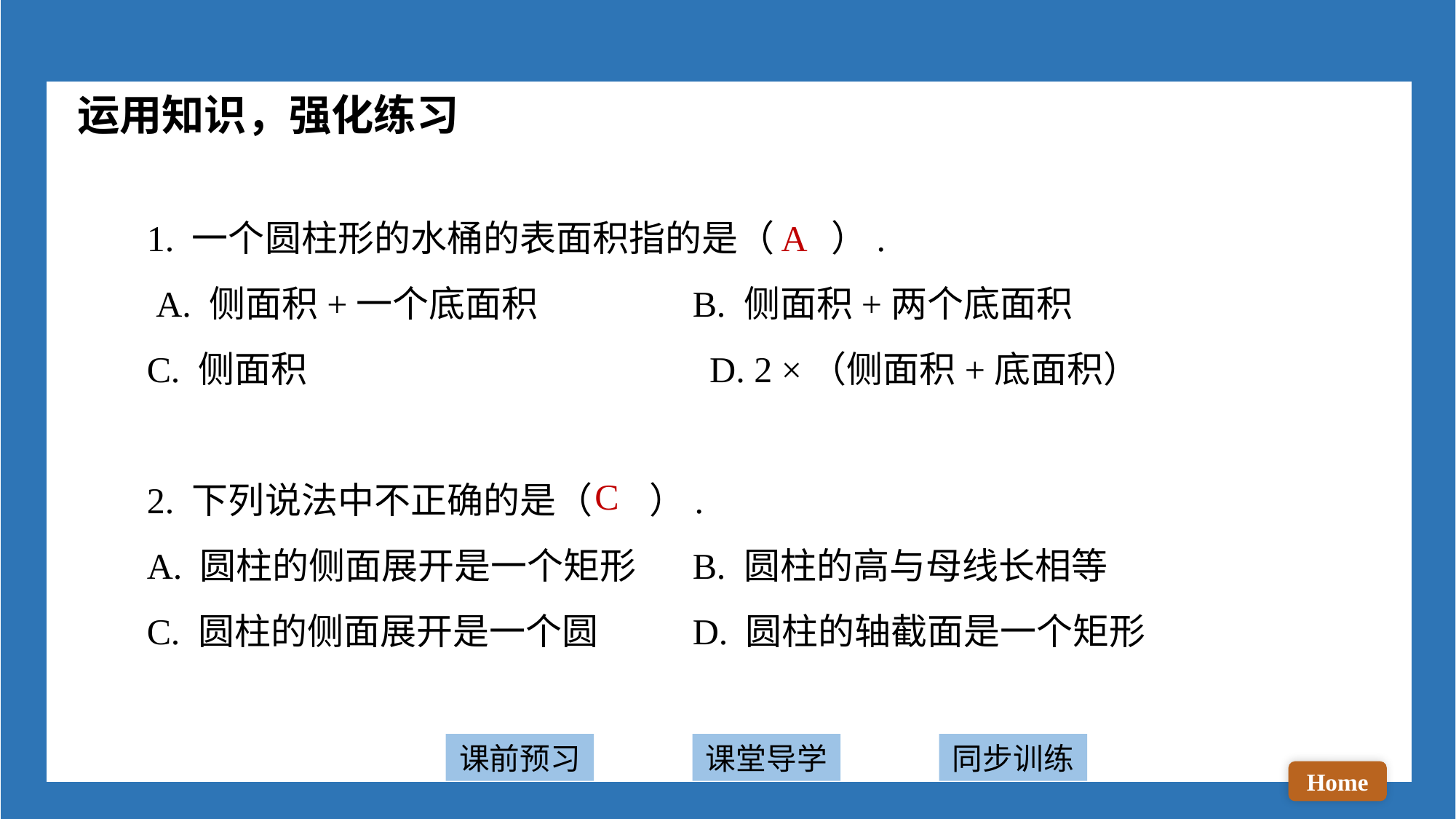

运用知识，强化练习
1. 一个圆柱形的水桶的表面积指的是（       ）.
 A. 侧面积+一个底面积 		B. 侧面积+两个底面积
C. 侧面积				 D. 2 ×（侧面积+底面积）

2. 下列说法中不正确的是（       ）.
A. 圆柱的侧面展开是一个矩形 	B. 圆柱的高与母线长相等
C. 圆柱的侧面展开是一个圆 	D. 圆柱的轴截面是一个矩形
A
C